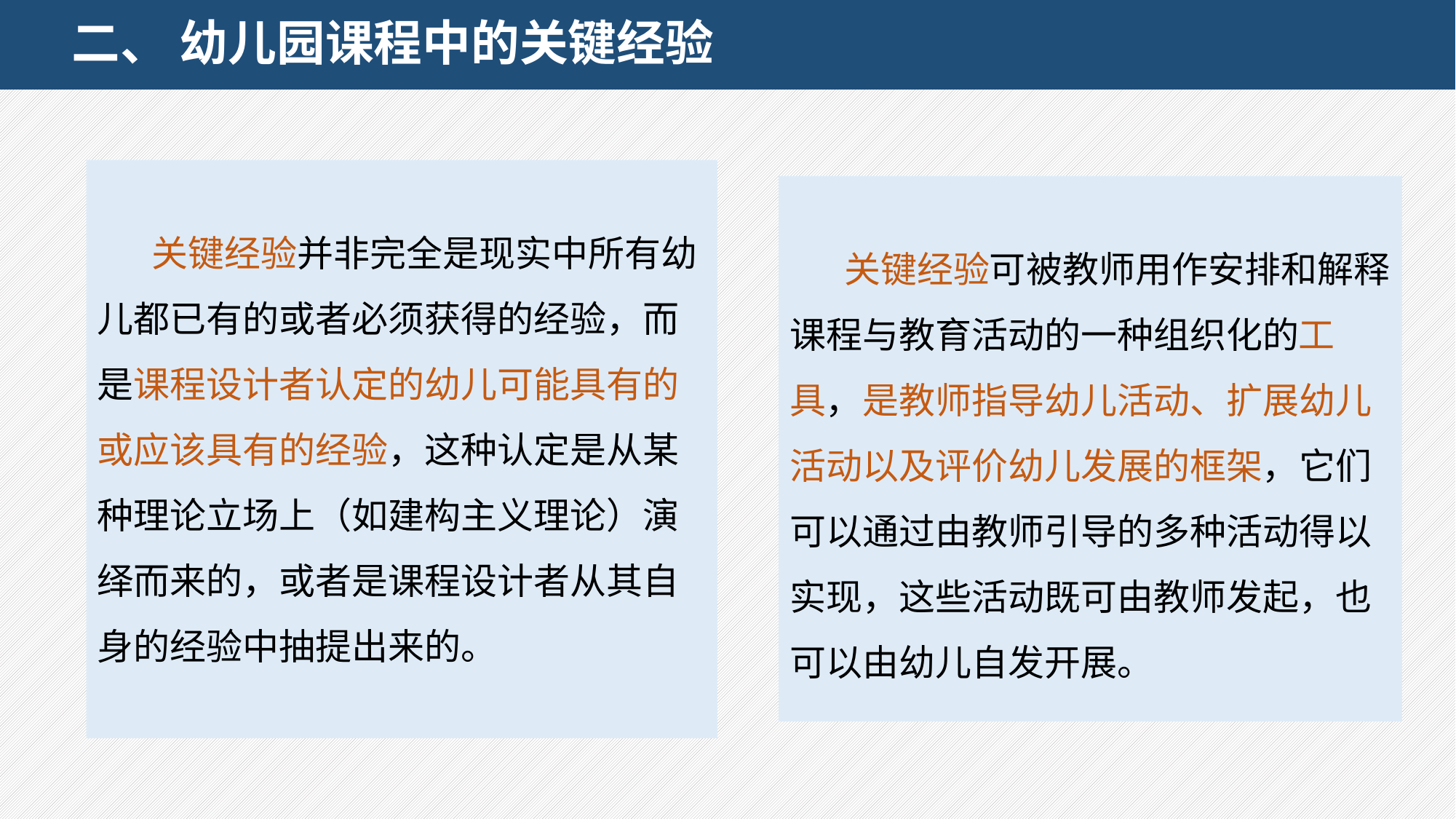

# 二、 幼儿园课程中的关键经验

关键经验并非完全是现实中所有幼儿都已有的或者必须获得的经验，而是课程设计者认定的幼儿可能具有的或应该具有的经验，这种认定是从某种理论立场上（如建构主义理论）演绎而来的，或者是课程设计者从其自身的经验中抽提出来的。

关键经验可被教师用作安排和解释课程与教育活动的一种组织化的工具，是教师指导幼儿活动、扩展幼儿活动以及评价幼儿发展的框架，它们可以通过由教师引导的多种活动得以实现，这些活动既可由教师发起，也可以由幼儿自发开展。